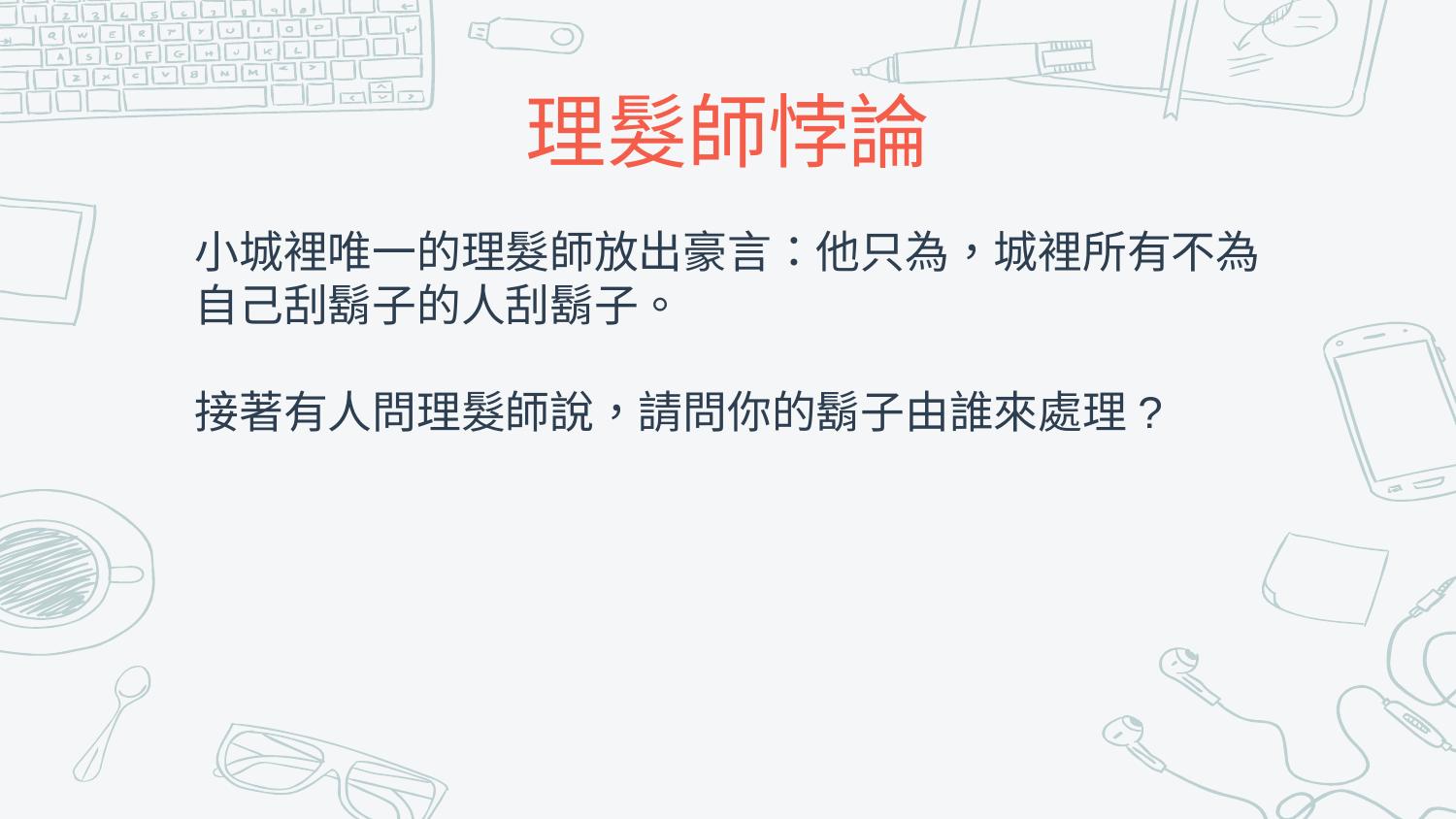

# 理髮師悖論
小城裡唯一的理髮師放出豪言：他只為，城裡所有不為自己刮鬍子的人刮鬍子。

接著有人問理髮師說，請問你的鬍子由誰來處理?